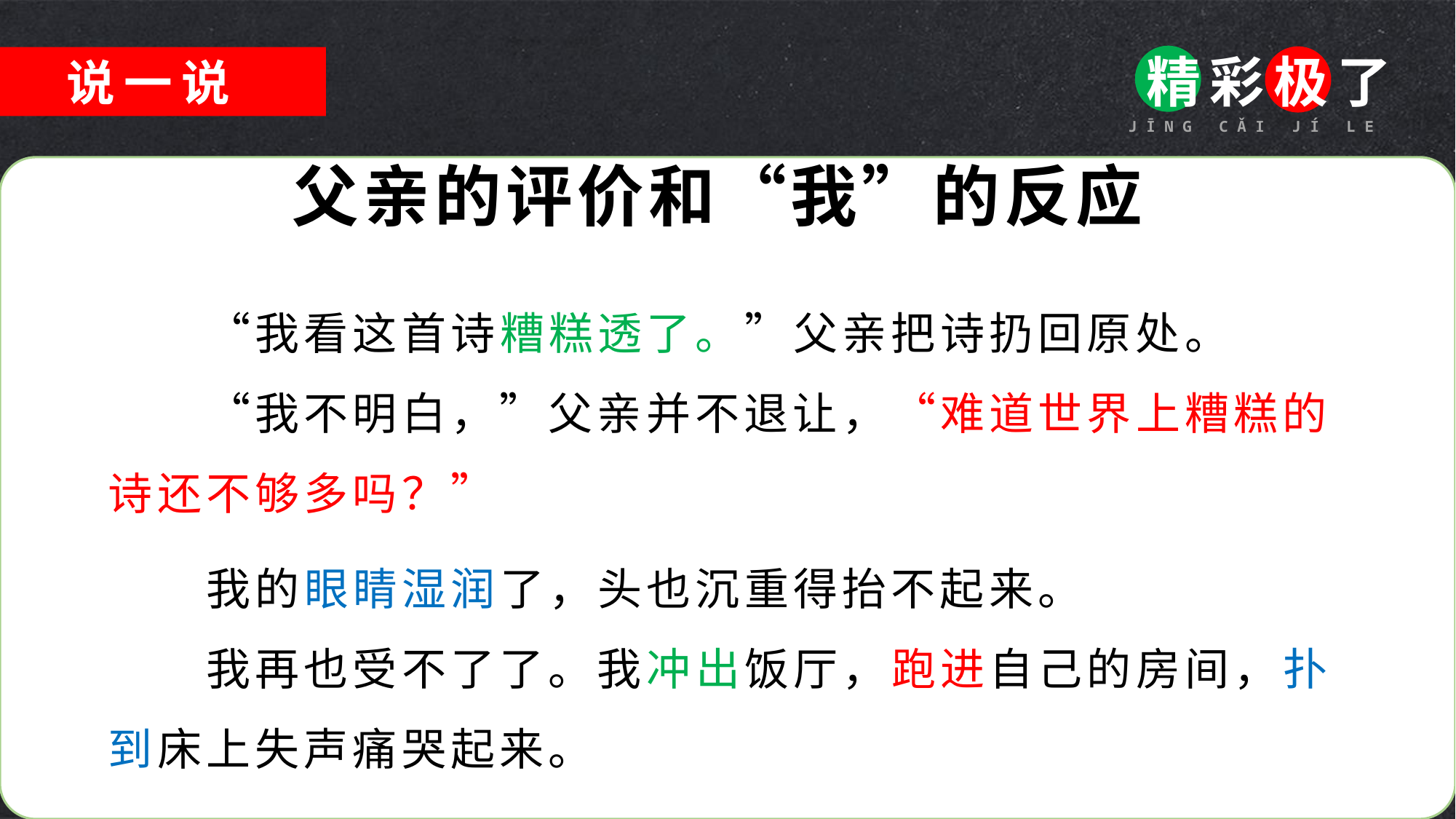

说一说
父亲的评价和“我”的反应
　　“我看这首诗糟糕透了。”父亲把诗扔回原处。
　　“我不明白，”父亲并不退让，“难道世界上糟糕的诗还不够多吗？”
　　我的眼睛湿润了，头也沉重得抬不起来。
　　我再也受不了了。我冲出饭厅，跑进自己的房间，扑到床上失声痛哭起来。